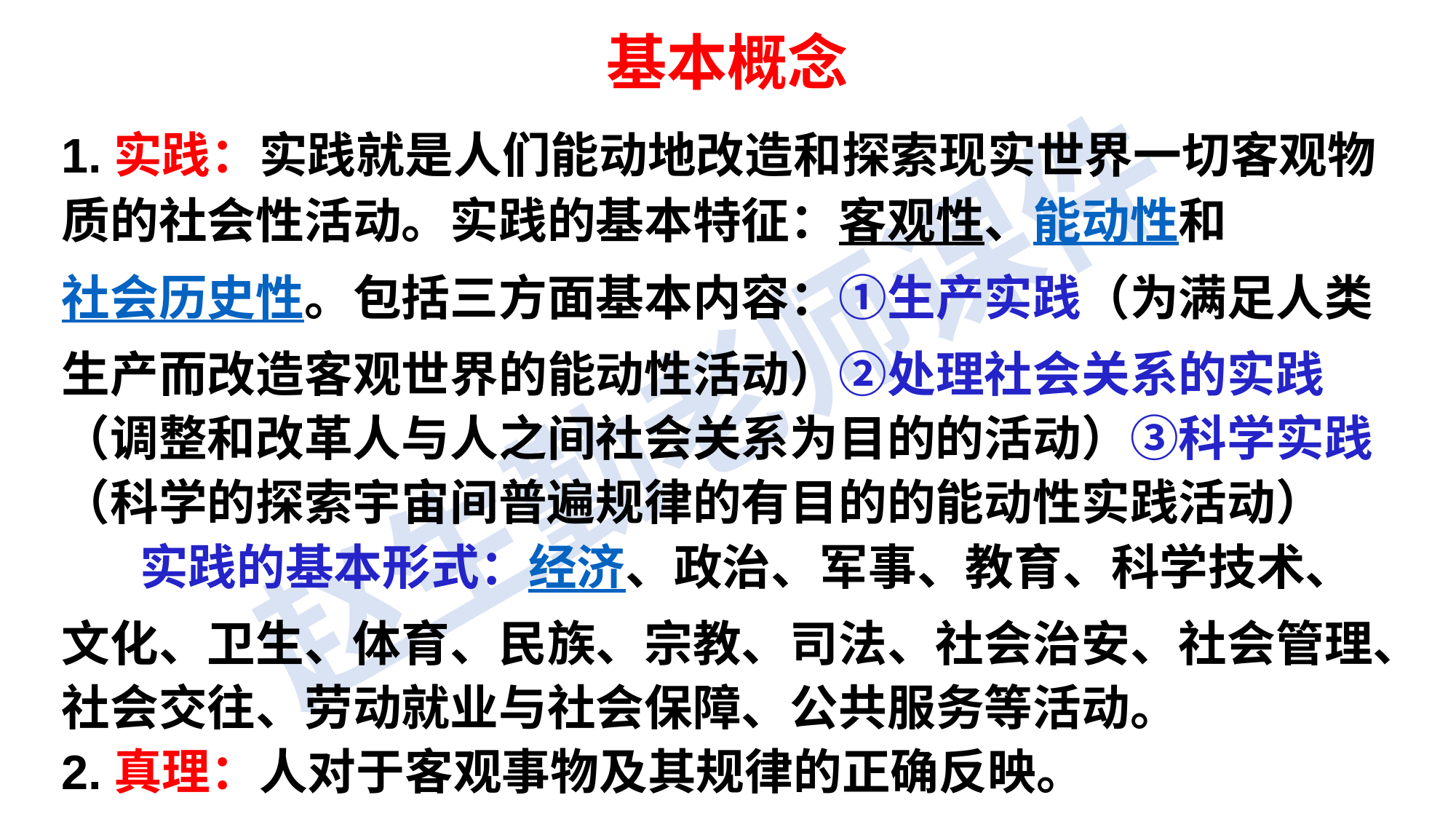

基本概念
1.实践：实践就是人们能动地改造和探索现实世界一切客观物质的社会性活动。实践的基本特征：客观性、能动性和社会历史性。包括三方面基本内容：①生产实践（为满足人类生产而改造客观世界的能动性活动）②处理社会关系的实践（调整和改革人与人之间社会关系为目的的活动）③科学实践（科学的探索宇宙间普遍规律的有目的的能动性实践活动）
      实践的基本形式：经济、政治、军事、教育、科学技术、文化、卫生、体育、民族、宗教、司法、社会治安、社会管理、社会交往、劳动就业与社会保障、公共服务等活动。
2.真理：人对于客观事物及其规律的正确反映。